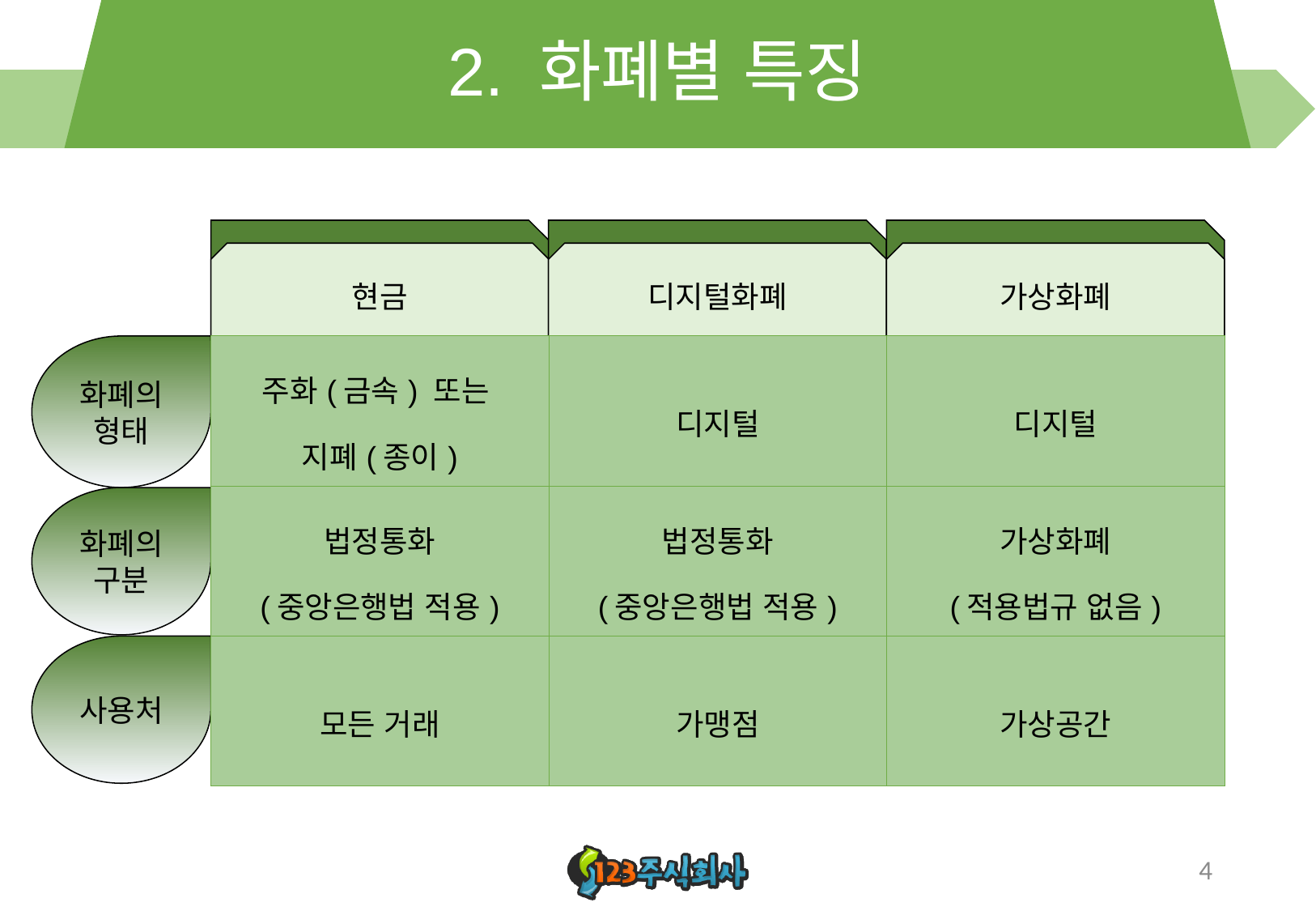

# 2. 화폐별 특징

빵ㄹ
현금
디지털화폐
가상화폐
| 주화(금속) 또는 지폐(종이) | 디지털 | 디지털 |
| --- | --- | --- |
| 법정통화 (중앙은행법 적용) | 법정통화 (중앙은행법 적용) | 가상화폐 (적용법규 없음) |
| 모든 거래 | 가맹점 | 가상공간 |
화폐의 형태
화폐의 구분
사용처
4